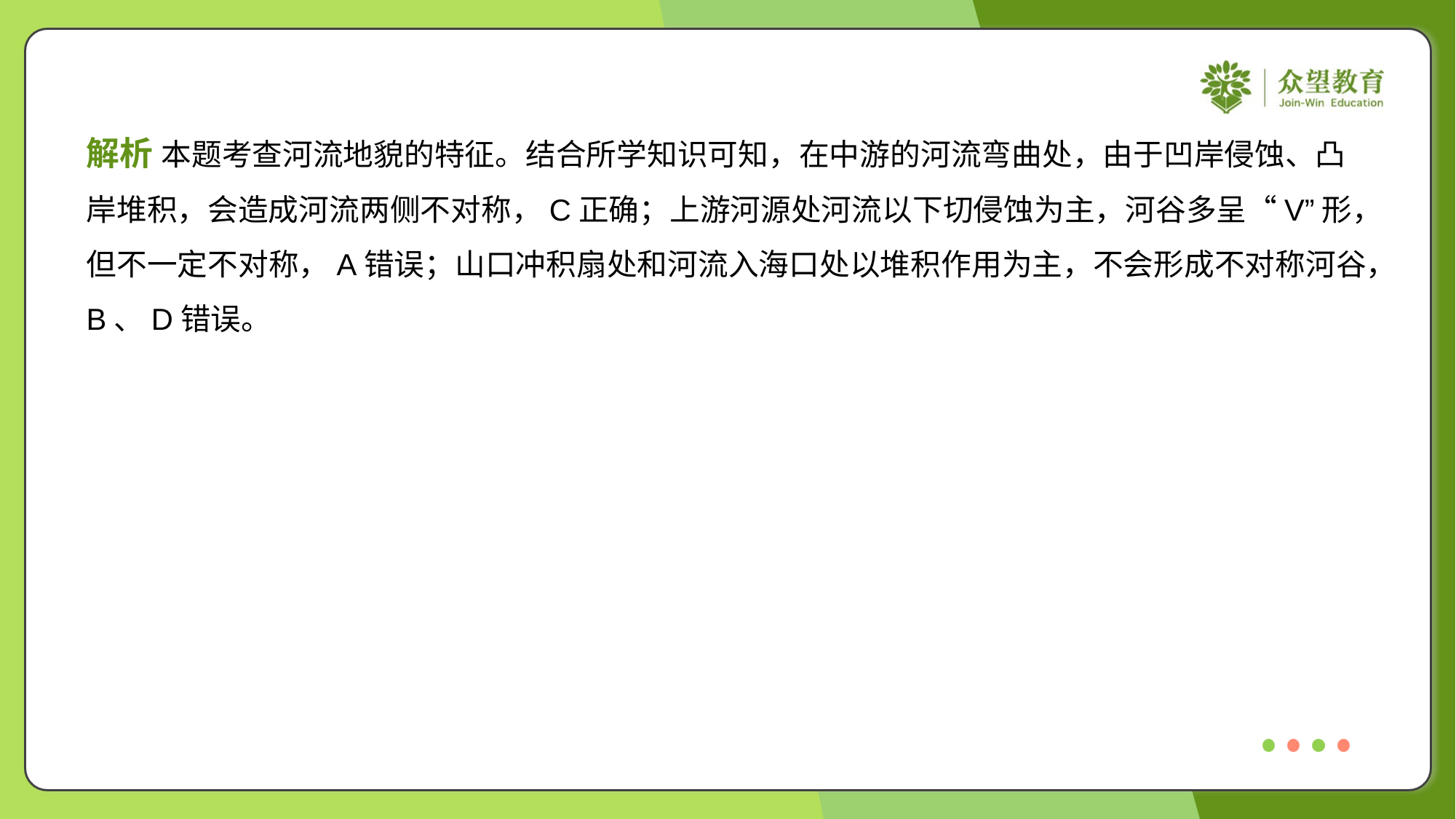

解析 本题考查河流地貌的特征。结合所学知识可知，在中游的河流弯曲处，由于凹岸侵蚀、凸
岸堆积，会造成河流两侧不对称，C正确；上游河源处河流以下切侵蚀为主，河谷多呈“V”形，
但不一定不对称，A错误；山口冲积扇处和河流入海口处以堆积作用为主，不会形成不对称河谷，
B、D错误。